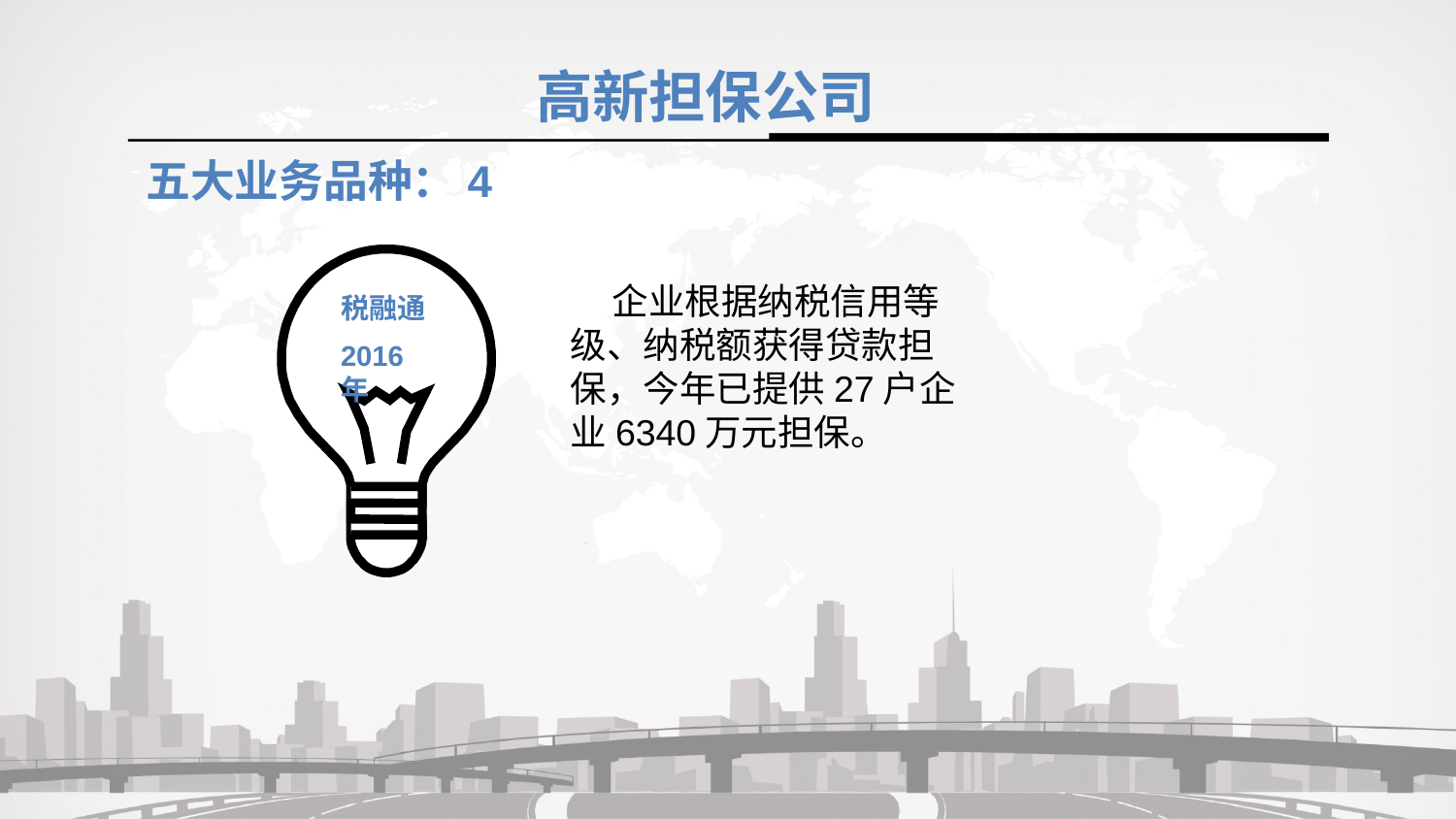

高新担保公司
五大业务品种：4

    企业根据纳税信用等级、纳税额获得贷款担保，今年已提供27户企业6340万元担保。

税融通
2016年